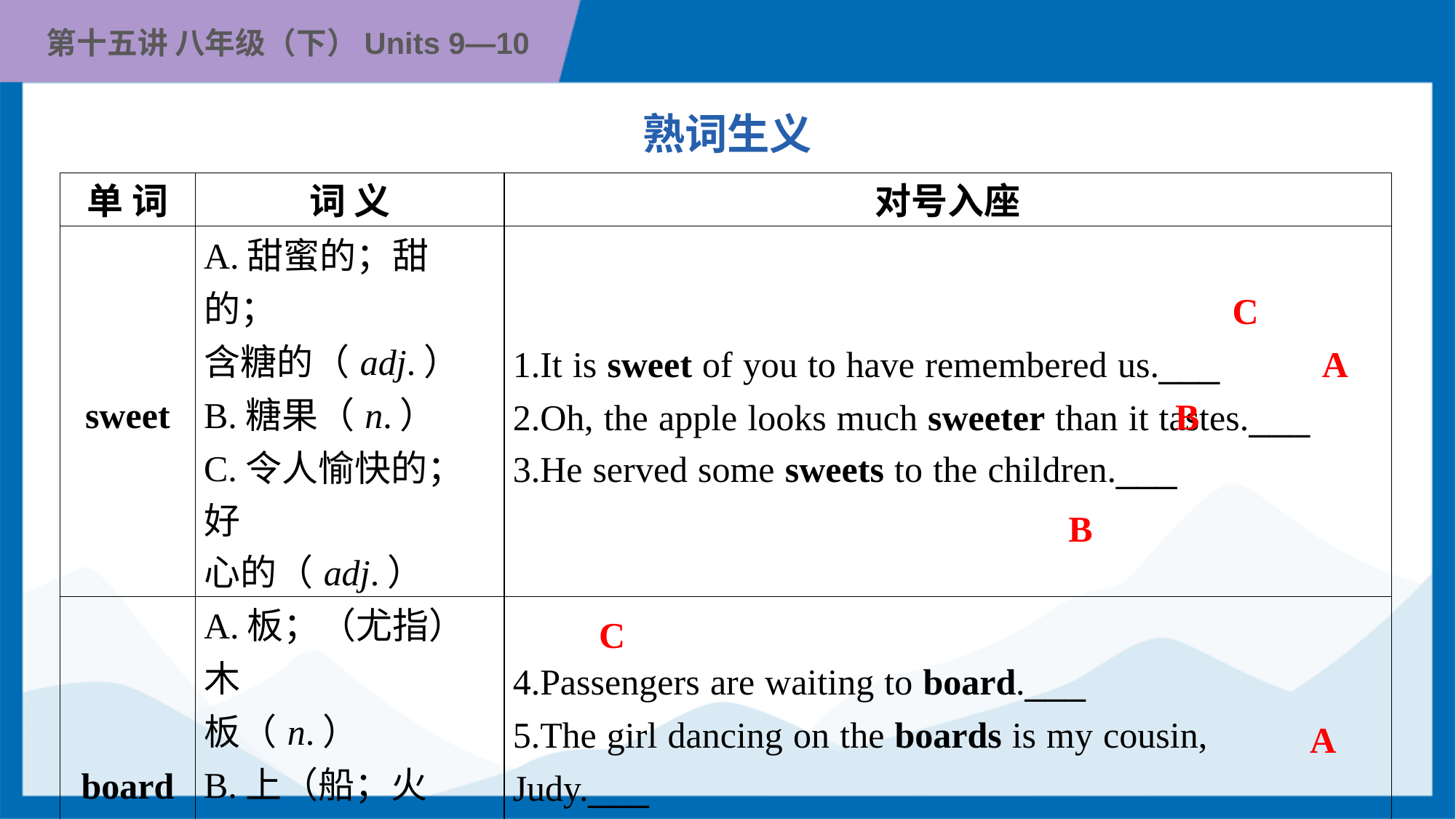

熟词生义
| 单 词 | 词 义 | 对号入座 |
| --- | --- | --- |
| sweet | A.甜蜜的；甜的； 含糖的（adj.） B.糖果（n.） C.令人愉快的；好 心的（adj.） | 1.It is sweet of you to have remembered us.\_\_\_ 2.Oh, the apple looks much sweeter than it tastes.\_\_\_ 3.He served some sweets to the children.\_\_\_ |
| board | A.板；（尤指）木 板（n.） B.上（船；火车； 飞机）（v.） C.舞台（n.） | 4.Passengers are waiting to board.\_\_\_ 5.The girl dancing on the boards is my cousin, Judy.\_\_\_ 6.He drew diagrams on the board and sometimes one of us asked another question to keep him talking.\_\_\_ |
C
A
B
B
C
A